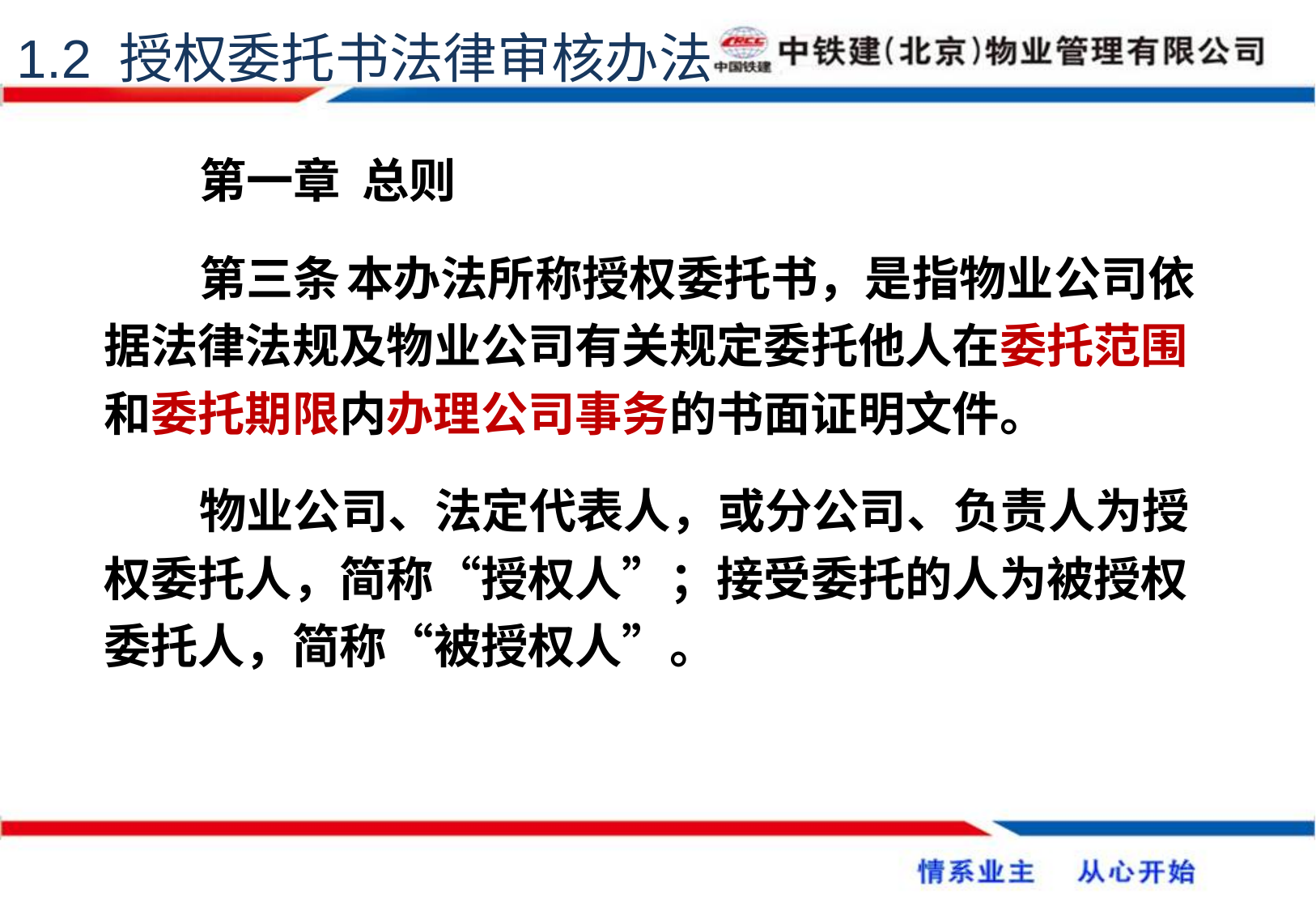

1.2 授权委托书法律审核办法
第一章  总则
第三条	本办法所称授权委托书，是指物业公司依据法律法规及物业公司有关规定委托他人在委托范围和委托期限内办理公司事务的书面证明文件。
物业公司、法定代表人，或分公司、负责人为授权委托人，简称“授权人”；接受委托的人为被授权委托人，简称“被授权人”。

18